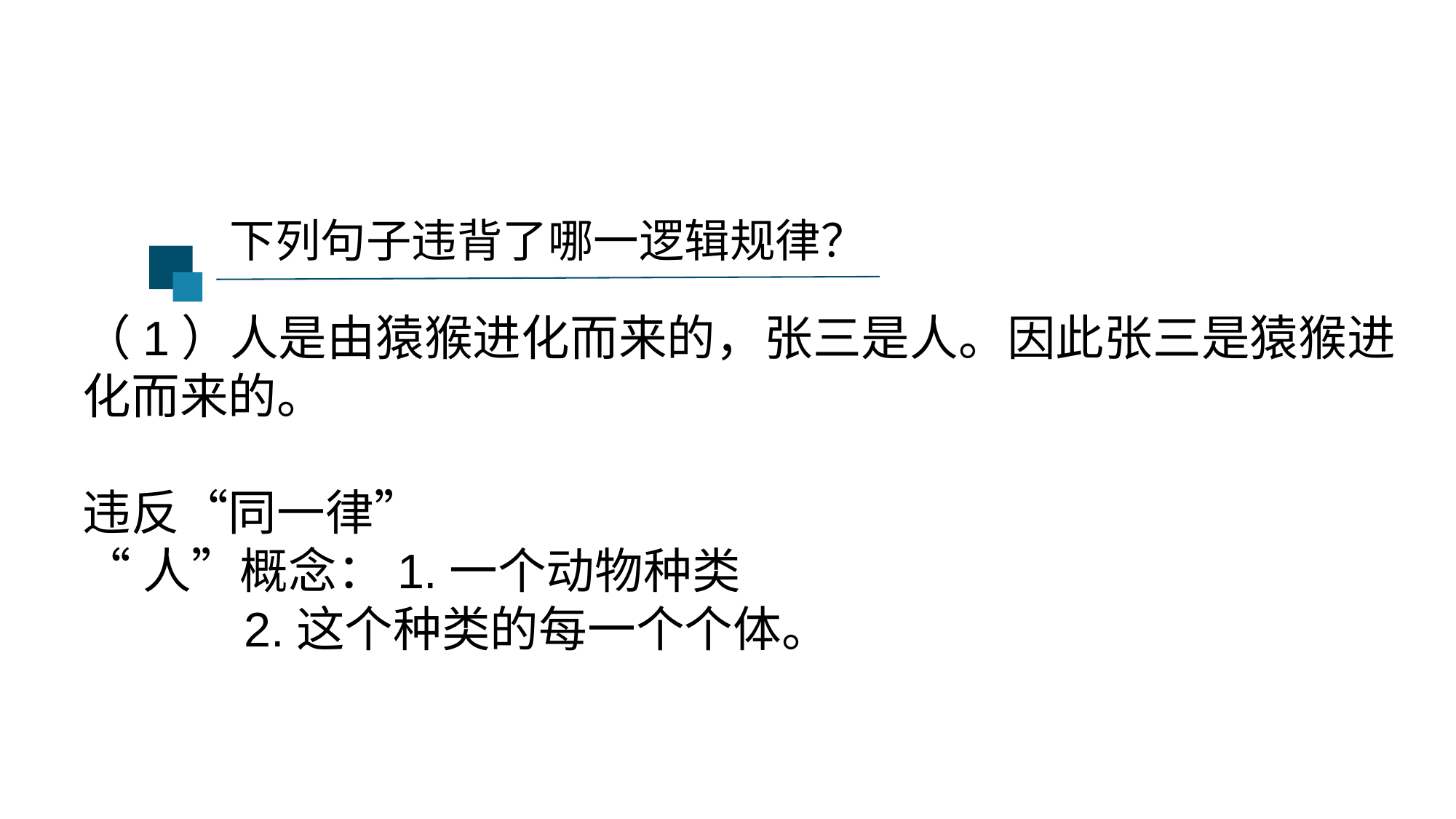

下列句子违背了哪一逻辑规律？

（1）人是由猿猴进化而来的，张三是人。因此张三是猿猴进化而来的。

违反“同一律”
“人”概念：1.一个动物种类
            2.这个种类的每一个个体。